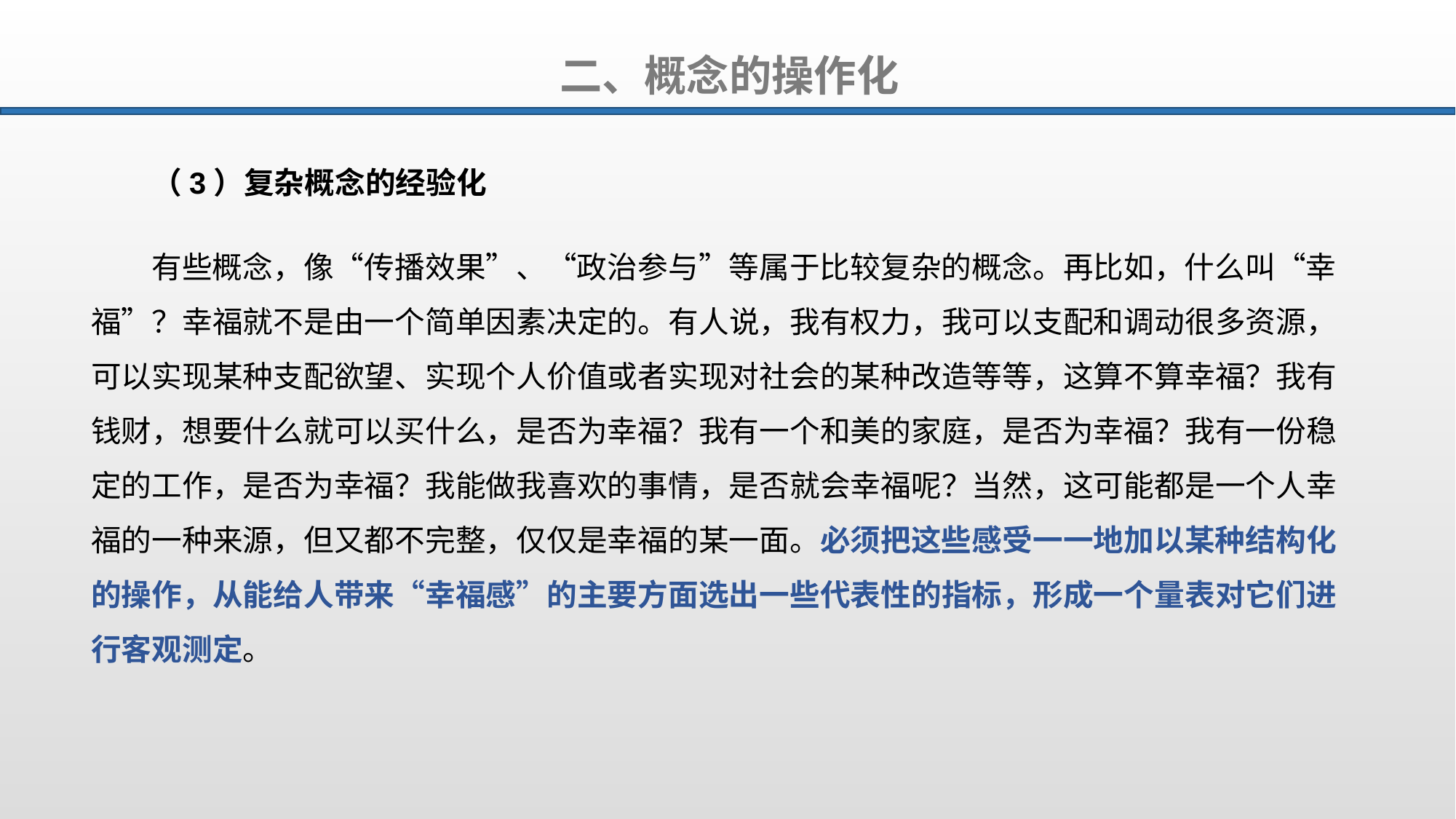

二、概念的操作化

（3）复杂概念的经验化
有些概念，像“传播效果”、“政治参与”等属于比较复杂的概念。再比如，什么叫“幸福”？幸福就不是由一个简单因素决定的。有人说，我有权力，我可以支配和调动很多资源，可以实现某种支配欲望、实现个人价值或者实现对社会的某种改造等等，这算不算幸福？我有钱财，想要什么就可以买什么，是否为幸福？我有一个和美的家庭，是否为幸福？我有一份稳定的工作，是否为幸福？我能做我喜欢的事情，是否就会幸福呢？当然，这可能都是一个人幸福的一种来源，但又都不完整，仅仅是幸福的某一面。必须把这些感受一一地加以某种结构化的操作，从能给人带来“幸福感”的主要方面选出一些代表性的指标，形成一个量表对它们进行客观测定。